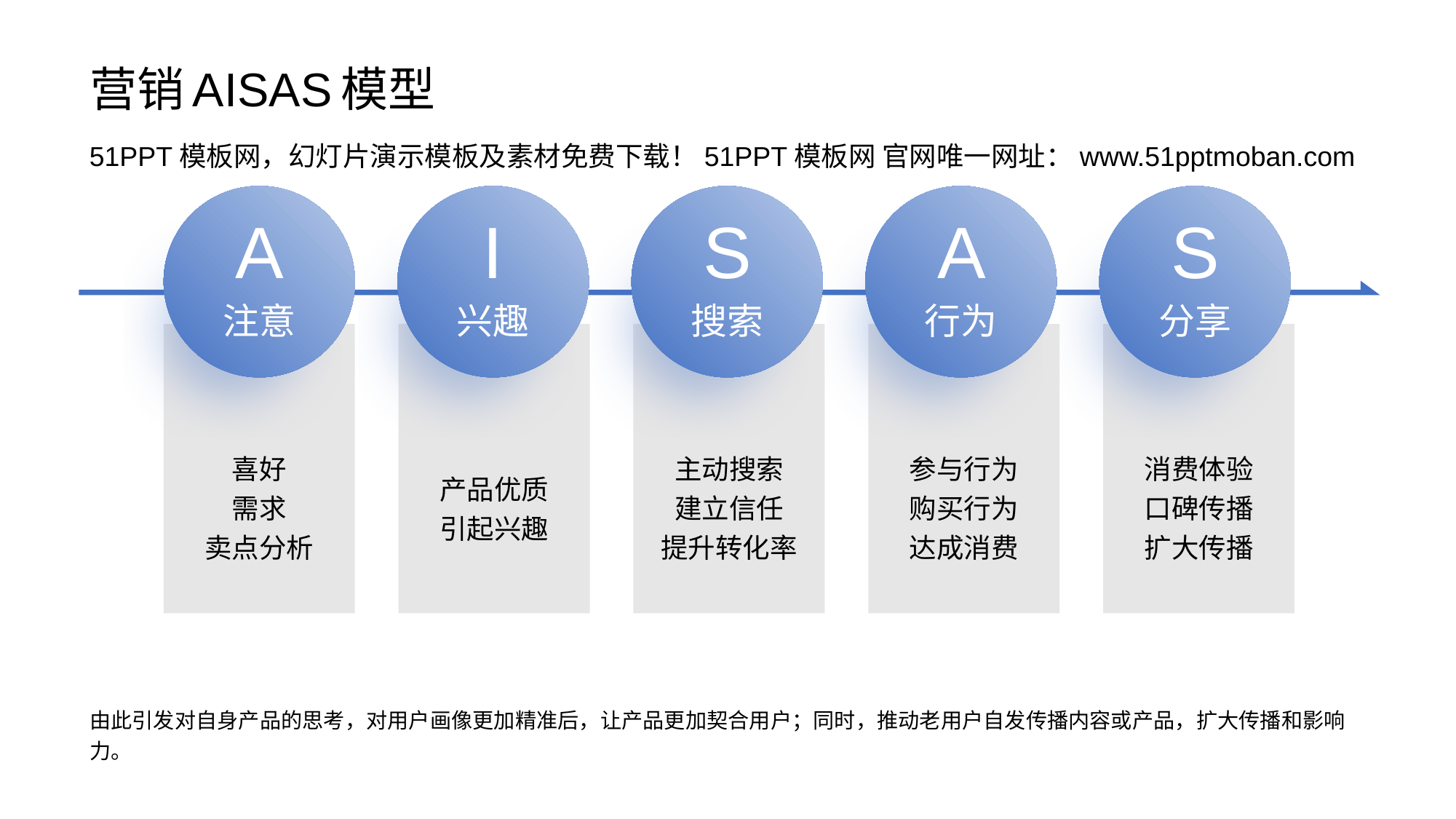

# 营销AISAS模型
51PPT模板网，幻灯片演示模板及素材免费下载！51PPT模板网 官网唯一网址：www.51pptmoban.com

A
注意

I
兴趣

S
搜索

A
行为

S
分享

产品优质
引起兴趣

喜好
需求
卖点分析

主动搜索
建立信任
提升转化率

参与行为
购买行为
达成消费

消费体验
口碑传播
扩大传播
由此引发对自身产品的思考，对用户画像更加精准后，让产品更加契合用户；同时，推动老用户自发传播内容或产品，扩大传播和影响力。